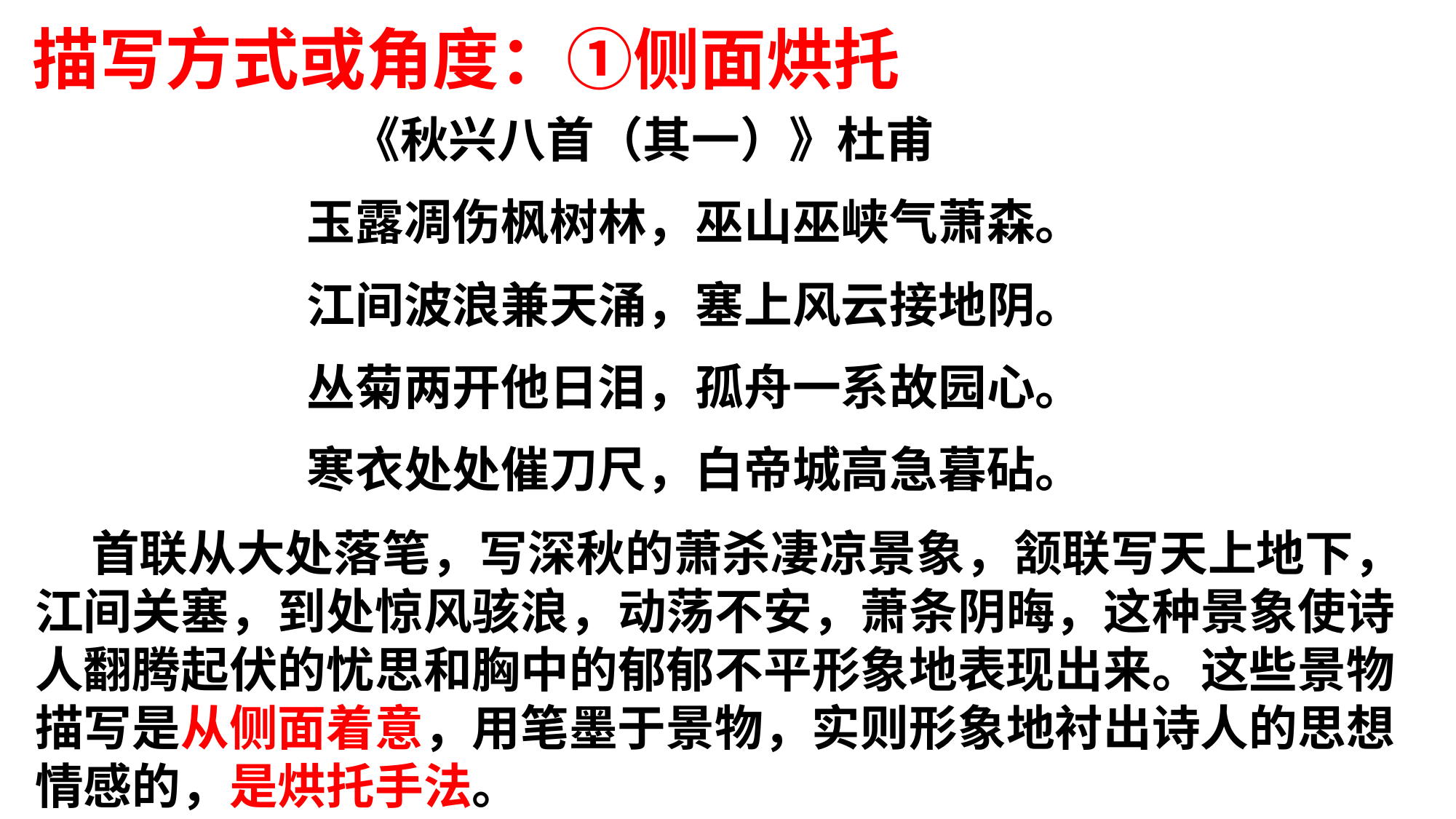

描写方式或角度：①侧面烘托

   《秋兴八首（其一）》杜甫
玉露凋伤枫树林，巫山巫峡气萧森。
江间波浪兼天涌，塞上风云接地阴。
丛菊两开他日泪，孤舟一系故园心。
寒衣处处催刀尺，白帝城高急暮砧。
    首联从大处落笔，写深秋的萧杀凄凉景象，颔联写天上地下，江间关塞，到处惊风骇浪，动荡不安，萧条阴晦，这种景象使诗人翻腾起伏的忧思和胸中的郁郁不平形象地表现出来。这些景物描写是从侧面着意，用笔墨于景物，实则形象地衬出诗人的思想情感的，是烘托手法。